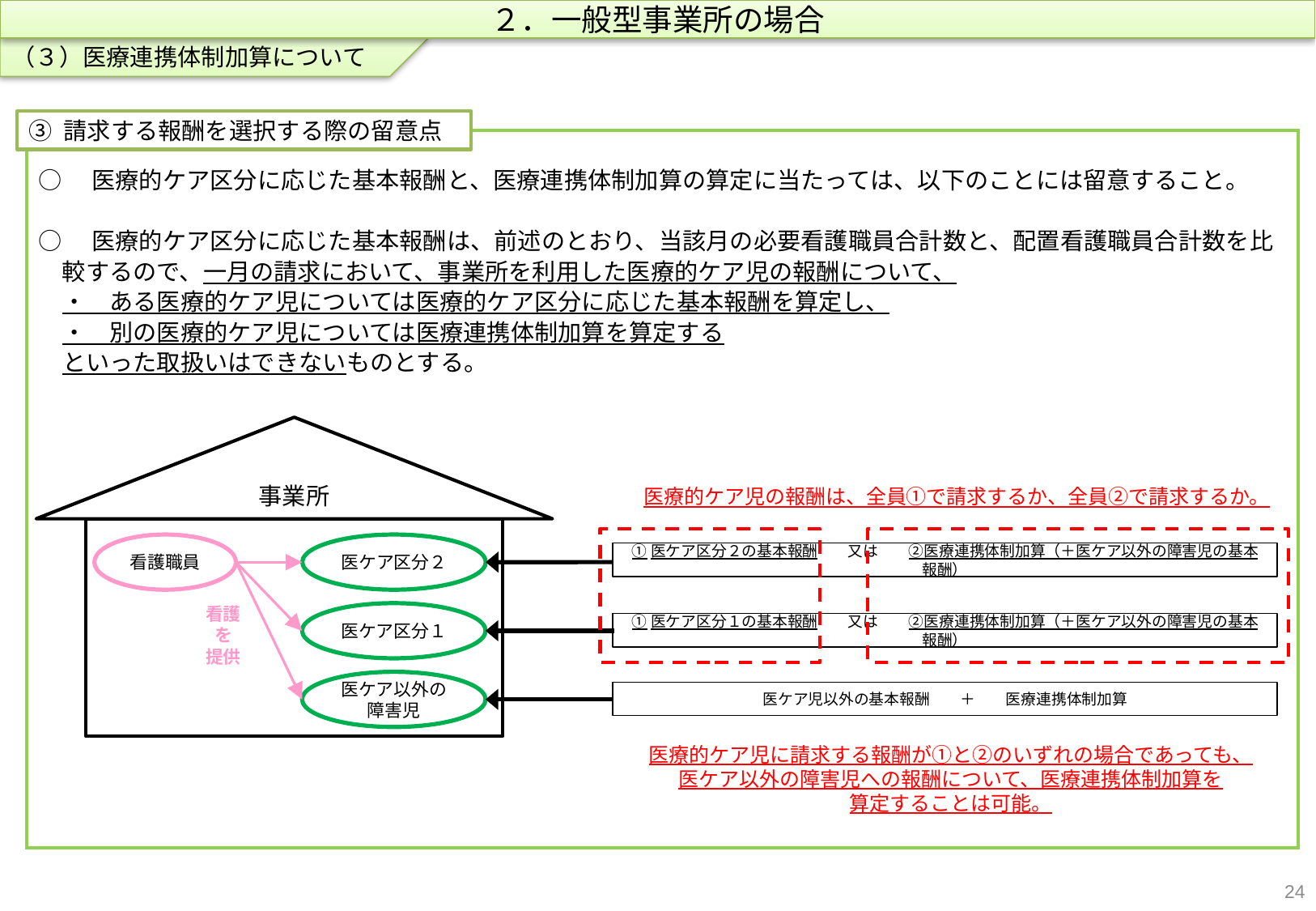

（３）医療連携体制加算について
２．一般型事業所の場合
③ 請求する報酬を選択する際の留意点
○　医療的ケア区分に応じた基本報酬と、医療連携体制加算の算定に当たっては、以下のことには留意すること。

○　医療的ケア区分に応じた基本報酬は、前述のとおり、当該月の必要看護職員合計数と、配置看護職員合計数を比較するので、一月の請求において、事業所を利用した医療的ケア児の報酬について、
　・　ある医療的ケア児については医療的ケア区分に応じた基本報酬を算定し、
　・　別の医療的ケア児については医療連携体制加算を算定する
　といった取扱いはできないものとする。

事業所

看護職員
医ケア区分２
医ケア区分１
看護を
提供
医ケア以外の障害児
医療的ケア児の報酬は、全員①で請求するか、全員②で請求するか。

①医ケア区分２の基本報酬　　又は　　②医療連携体制加算（＋医ケア以外の障害児の基本報酬）
①医ケア区分１の基本報酬　　又は　　②医療連携体制加算（＋医ケア以外の障害児の基本報酬）
医ケア児以外の基本報酬　　＋　　医療連携体制加算
医療的ケア児に請求する報酬が①と②のいずれの場合であっても、
医ケア以外の障害児への報酬について、医療連携体制加算を
算定することは可能。
24